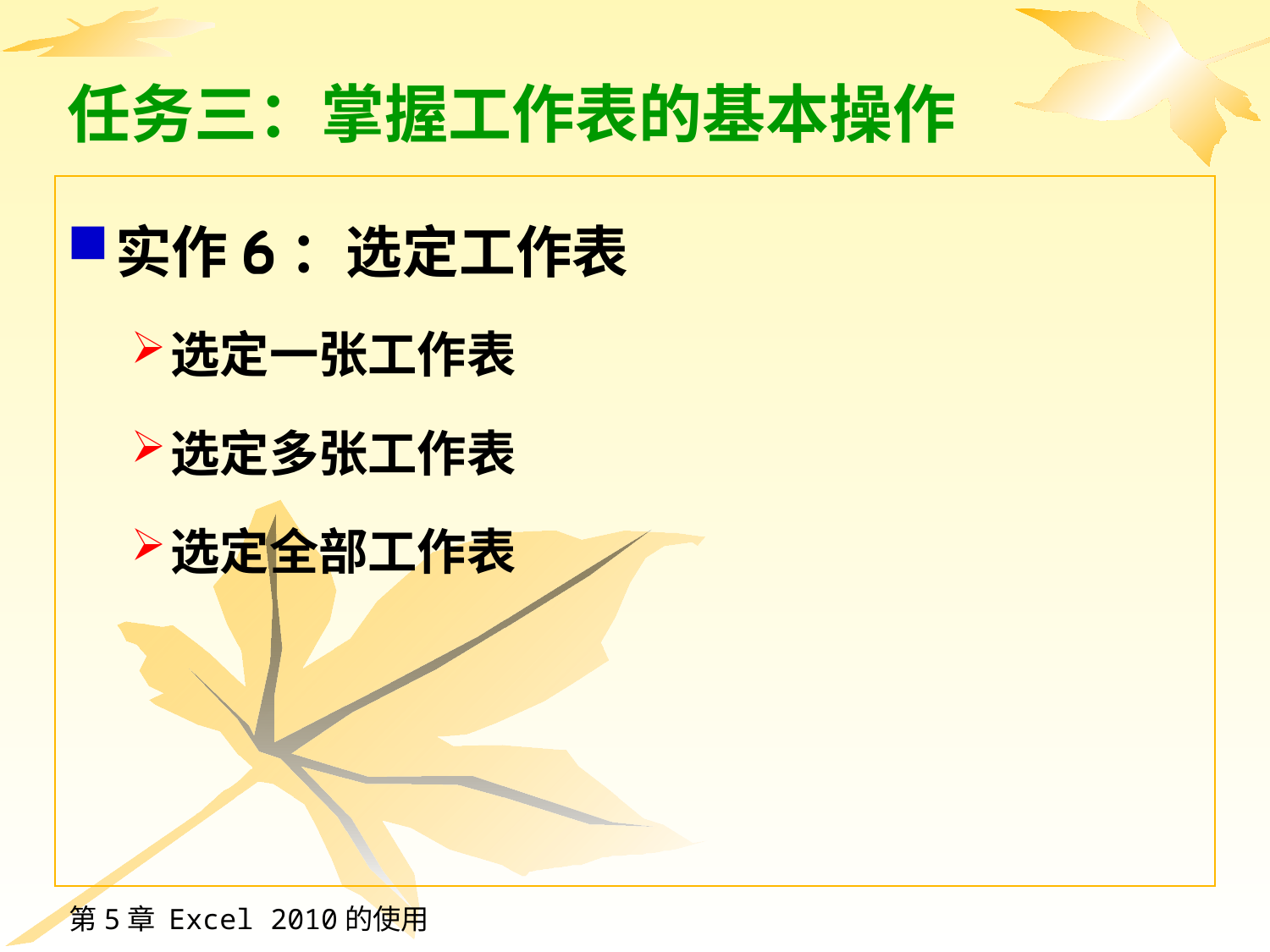

# 任务三：掌握工作表的基本操作
实作6：选定工作表
选定一张工作表
选定多张工作表
选定全部工作表